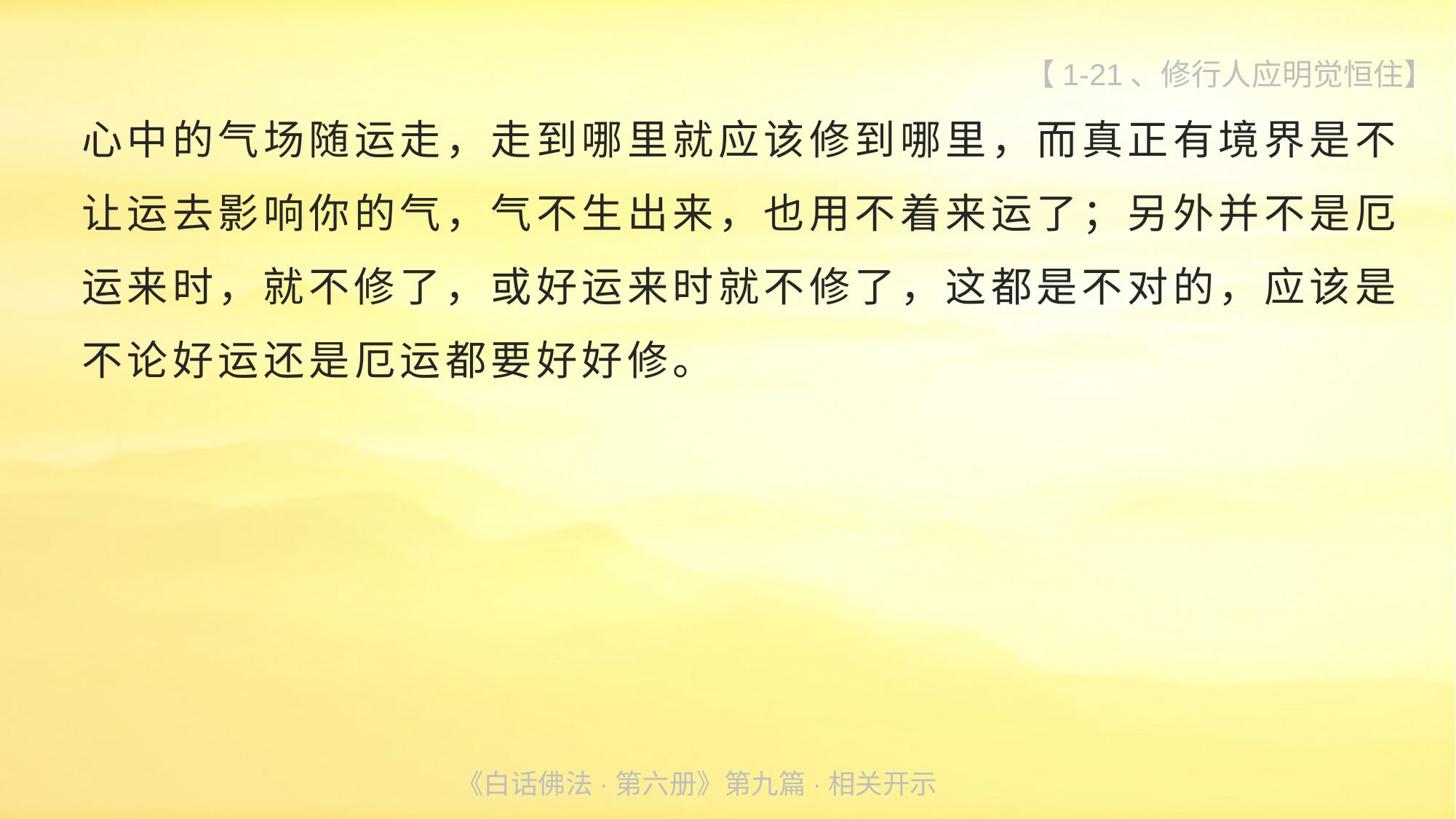

【1-21、修行人应明觉恒住】
心中的气场随运走，走到哪里就应该修到哪里，而真正有境界是不让运去影响你的气，气不生出来，也用不着来运了；另外并不是厄运来时，就不修了，或好运来时就不修了，这都是不对的，应该是不论好运还是厄运都要好好修。

《白话佛法·第六册》第九篇·相关开示